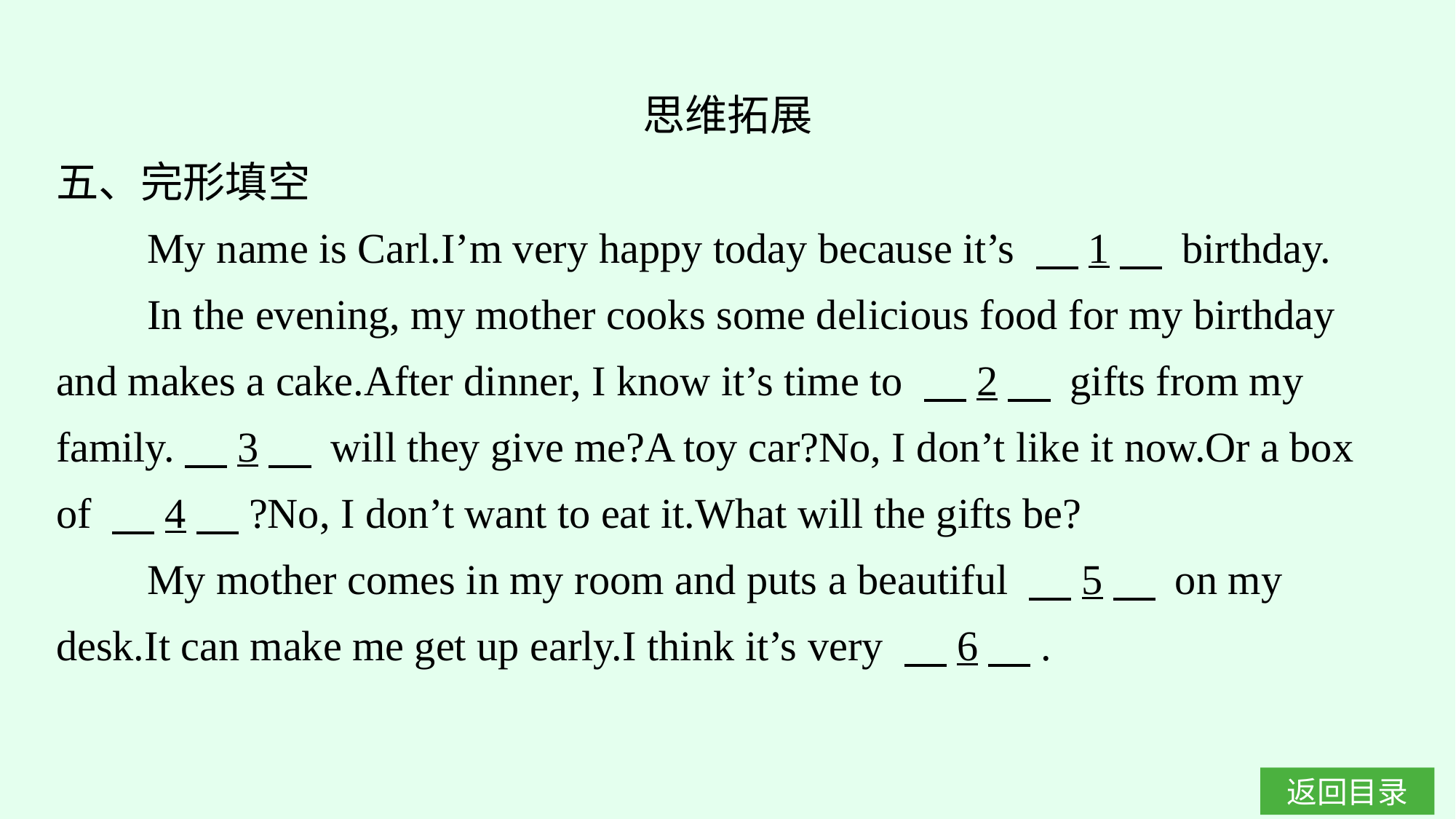

思维拓展
五、完形填空
My name is Carl.I’m very happy today because it’s 　1　 birthday.
In the evening, my mother cooks some delicious food for my birthday and makes a cake.After dinner, I know it’s time to 　2　 gifts from my family.　3　 will they give me?A toy car?No, I don’t like it now.Or a box of 　4　?No, I don’t want to eat it.What will the gifts be?
My mother comes in my room and puts a beautiful 　5　 on my desk.It can make me get up early.I think it’s very 　6　.